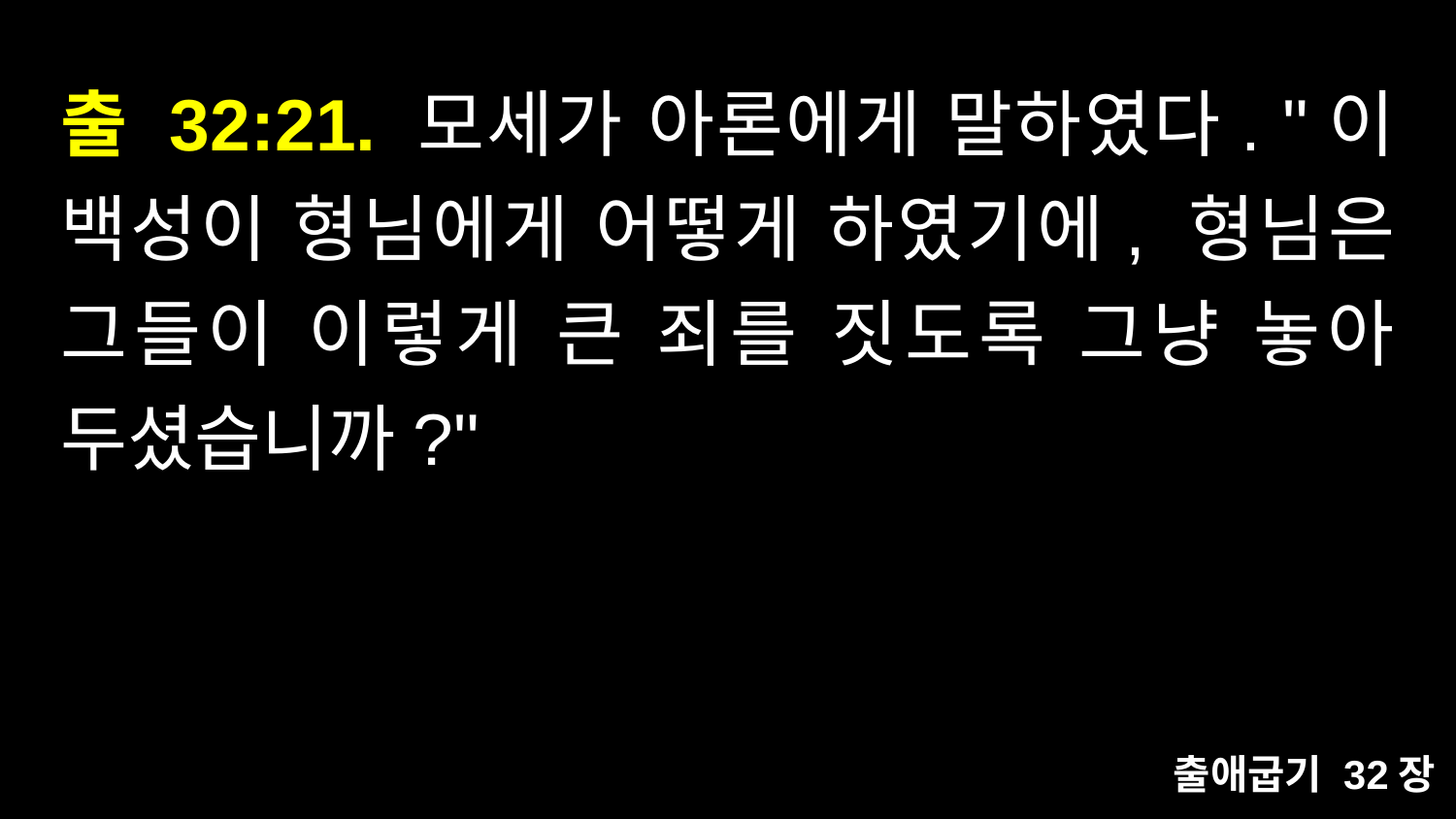

# 출 32:21. 모세가 아론에게 말하였다. "이 백성이 형님에게 어떻게 하였기에, 형님은 그들이 이렇게 큰 죄를 짓도록 그냥 놓아 두셨습니까?"
출애굽기 32장